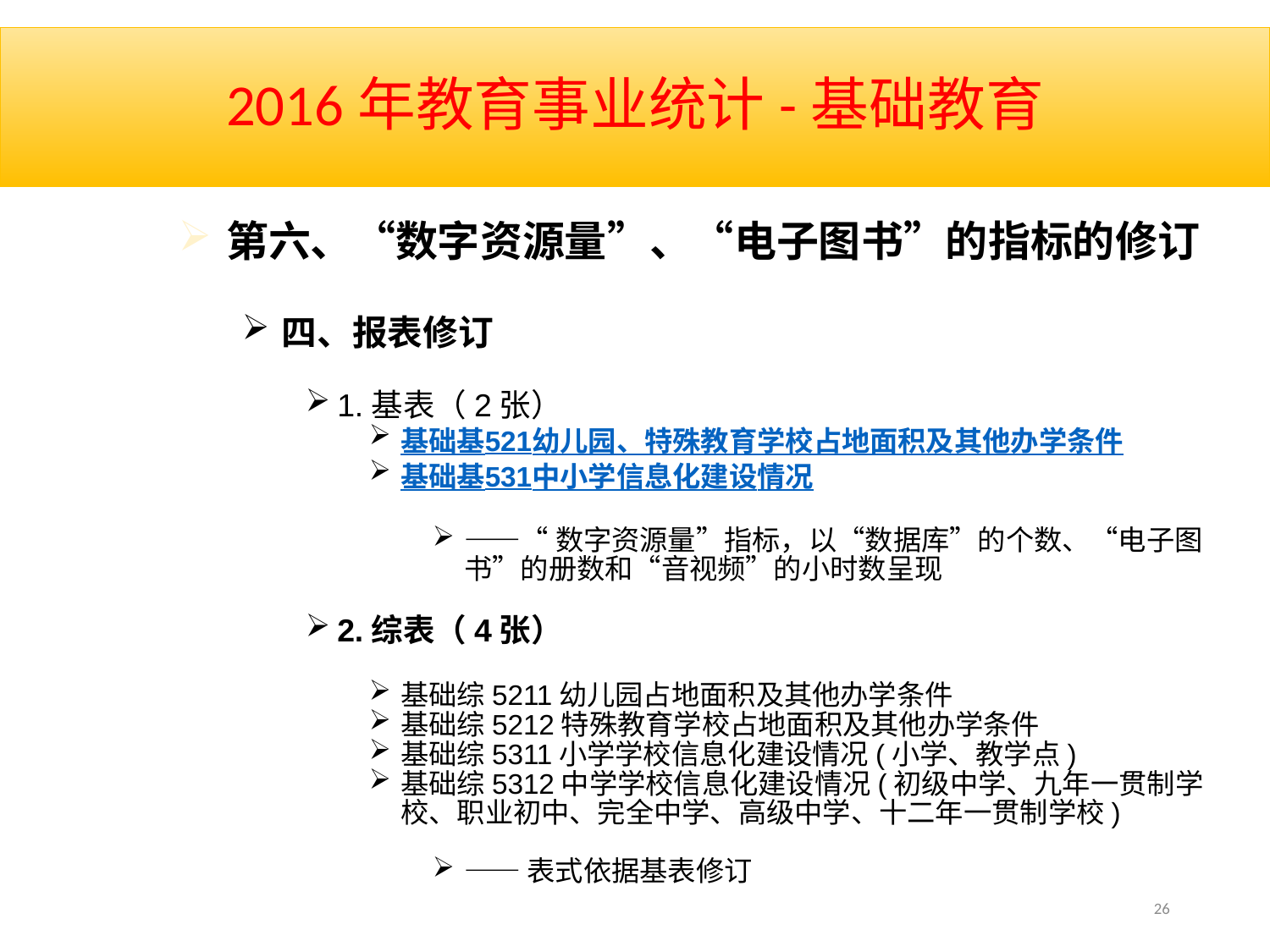

# 2016年教育事业统计-基础教育
第六、“数字资源量”、“电子图书”的指标的修订

四、报表修订

1.基表（2张）
基础基521幼儿园、特殊教育学校占地面积及其他办学条件
基础基531中小学信息化建设情况

——“数字资源量”指标，以“数据库”的个数、“电子图书”的册数和“音视频”的小时数呈现

2.综表（4张）

基础综5211幼儿园占地面积及其他办学条件
基础综5212特殊教育学校占地面积及其他办学条件
基础综5311小学学校信息化建设情况(小学、教学点)
基础综5312中学学校信息化建设情况(初级中学、九年一贯制学校、职业初中、完全中学、高级中学、十二年一贯制学校)

——表式依据基表修订

26